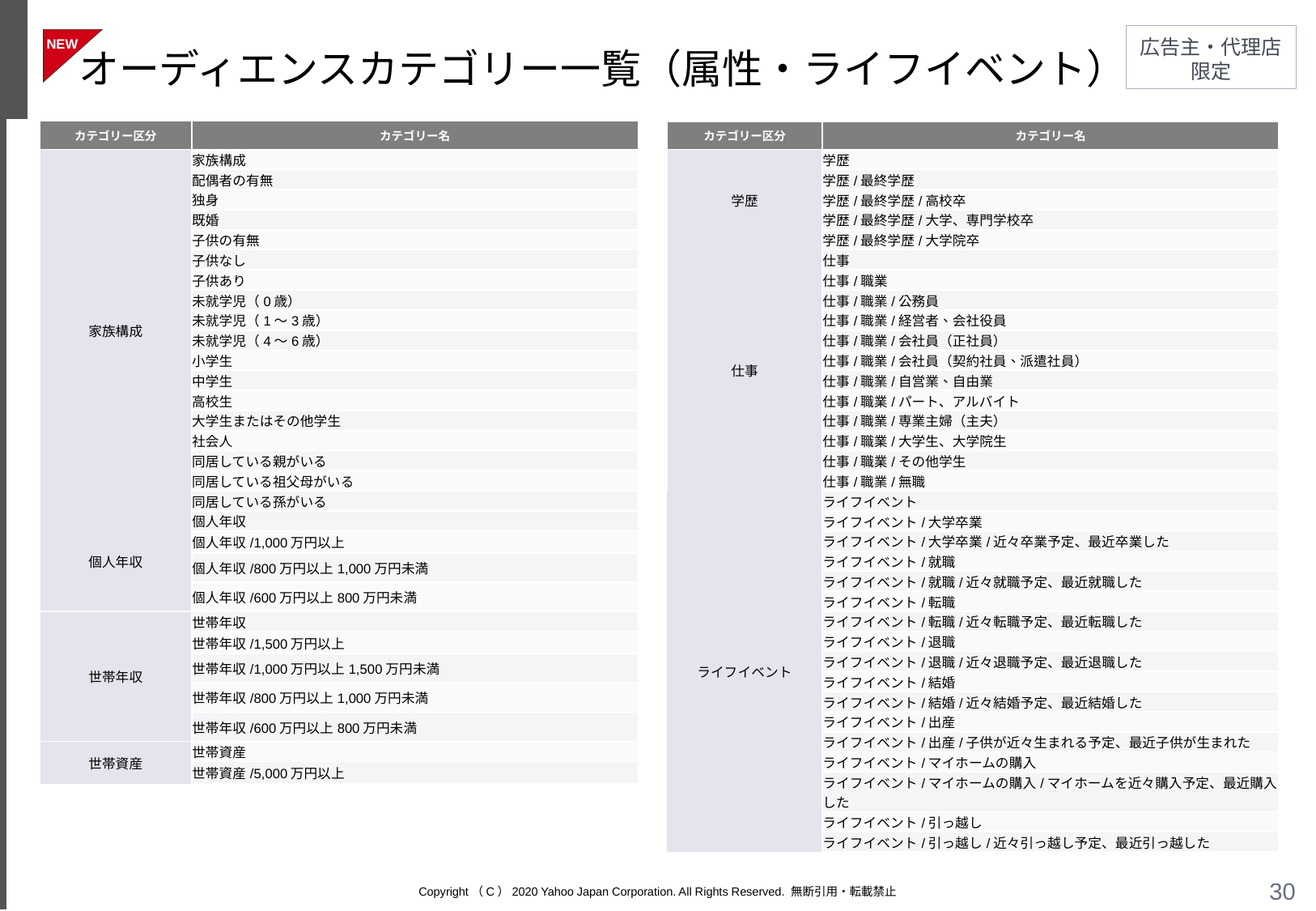

NEW

# オーディエンスカテゴリー一覧（属性・ライフイベント）
| カテゴリー区分 | カテゴリー名 |
| --- | --- |
| 家族構成 | 家族構成 |
|  | 配偶者の有無 |
|  | 独身 |
|  | 既婚 |
|  | 子供の有無 |
|  | 子供なし |
|  | 子供あり |
|  | 未就学児（0歳） |
|  | 未就学児（1～3歳） |
|  | 未就学児（4～6歳） |
|  | 小学生 |
|  | 中学生 |
|  | 高校生 |
|  | 大学生またはその他学生 |
|  | 社会人 |
|  | 同居している親がいる |
|  | 同居している祖父母がいる |
|  | 同居している孫がいる |
| 個人年収 | 個人年収 |
|  | 個人年収/1,000万円以上 |
|  | 個人年収/800万円以上1,000万円未満 |
|  | 個人年収/600万円以上800万円未満 |
| 世帯年収 | 世帯年収 |
|  | 世帯年収/1,500万円以上 |
|  | 世帯年収/1,000万円以上1,500万円未満 |
|  | 世帯年収/800万円以上1,000万円未満 |
|  | 世帯年収/600万円以上800万円未満 |
| 世帯資産 | 世帯資産 |
|  | 世帯資産/5,000万円以上 |
| カテゴリー区分 | カテゴリー名 |
| --- | --- |
| 学歴 | 学歴 |
|  | 学歴/最終学歴 |
|  | 学歴/最終学歴/高校卒 |
|  | 学歴/最終学歴/大学、専門学校卒 |
|  | 学歴/最終学歴/大学院卒 |
| 仕事 | 仕事 |
|  | 仕事/職業 |
|  | 仕事/職業/公務員 |
|  | 仕事/職業/経営者、会社役員 |
|  | 仕事/職業/会社員（正社員） |
|  | 仕事/職業/会社員（契約社員、派遣社員） |
|  | 仕事/職業/自営業、自由業 |
|  | 仕事/職業/パート、アルバイト |
|  | 仕事/職業/専業主婦（主夫） |
|  | 仕事/職業/大学生、大学院生 |
|  | 仕事/職業/その他学生 |
|  | 仕事/職業/無職 |
| ライフイベント | ライフイベント |
|  | ライフイベント/大学卒業 |
|  | ライフイベント/大学卒業/近々卒業予定、最近卒業した |
|  | ライフイベント/就職 |
|  | ライフイベント/就職/近々就職予定、最近就職した |
|  | ライフイベント/転職 |
|  | ライフイベント/転職/近々転職予定、最近転職した |
|  | ライフイベント/退職 |
|  | ライフイベント/退職/近々退職予定、最近退職した |
|  | ライフイベント/結婚 |
|  | ライフイベント/結婚/近々結婚予定、最近結婚した |
|  | ライフイベント/出産 |
|  | ライフイベント/出産/子供が近々生まれる予定、最近子供が生まれた |
|  | ライフイベント/マイホームの購入 |
|  | ライフイベント/マイホームの購入/マイホームを近々購入予定、最近購入した |
|  | ライフイベント/引っ越し |
|  | ライフイベント/引っ越し/近々引っ越し予定、最近引っ越した |
Copyright（C）2020 Yahoo Japan Corporation. All Rights Reserved. 無断引用・転載禁止